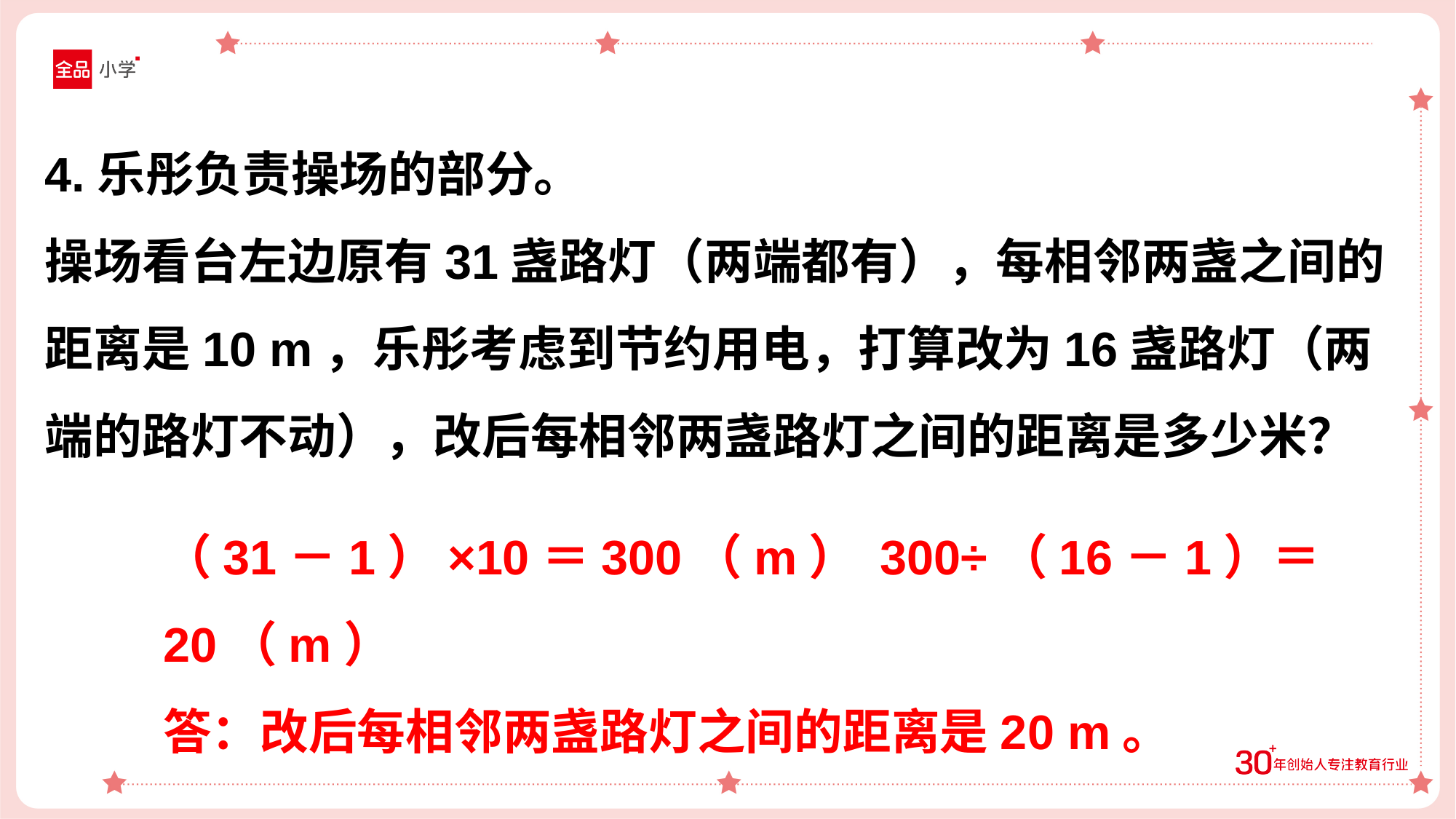

4.乐彤负责操场的部分。
操场看台左边原有31盏路灯（两端都有），每相邻两盏之间的距离是10 m，乐彤考虑到节约用电，打算改为16盏路灯（两端的路灯不动），改后每相邻两盏路灯之间的距离是多少米？
（31－1）×10＝300（m） 300÷（16－1）＝20（m）
答：改后每相邻两盏路灯之间的距离是20 m。